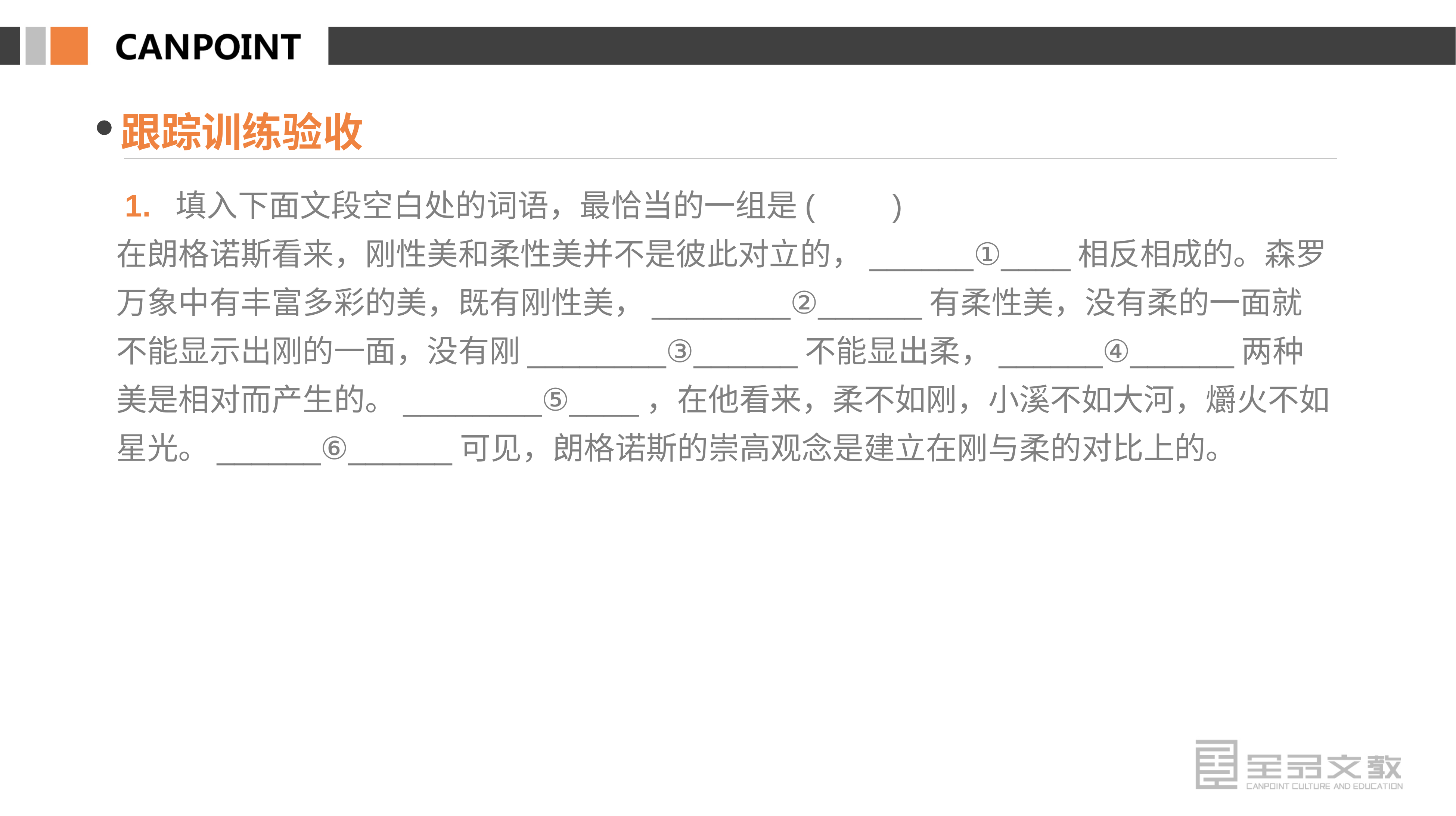

跟踪训练验收

 1.  填入下面文段空白处的词语，最恰当的一组是(　　)
在朗格诺斯看来，刚性美和柔性美并不是彼此对立的，______①____相反相成的。森罗万象中有丰富多彩的美，既有刚性美，________②______有柔性美，没有柔的一面就不能显示出刚的一面，没有刚________③______不能显出柔，______④______两种美是相对而产生的。________⑤____，在他看来，柔不如刚，小溪不如大河，爝火不如星光。______⑥______可见，朗格诺斯的崇高观念是建立在刚与柔的对比上的。